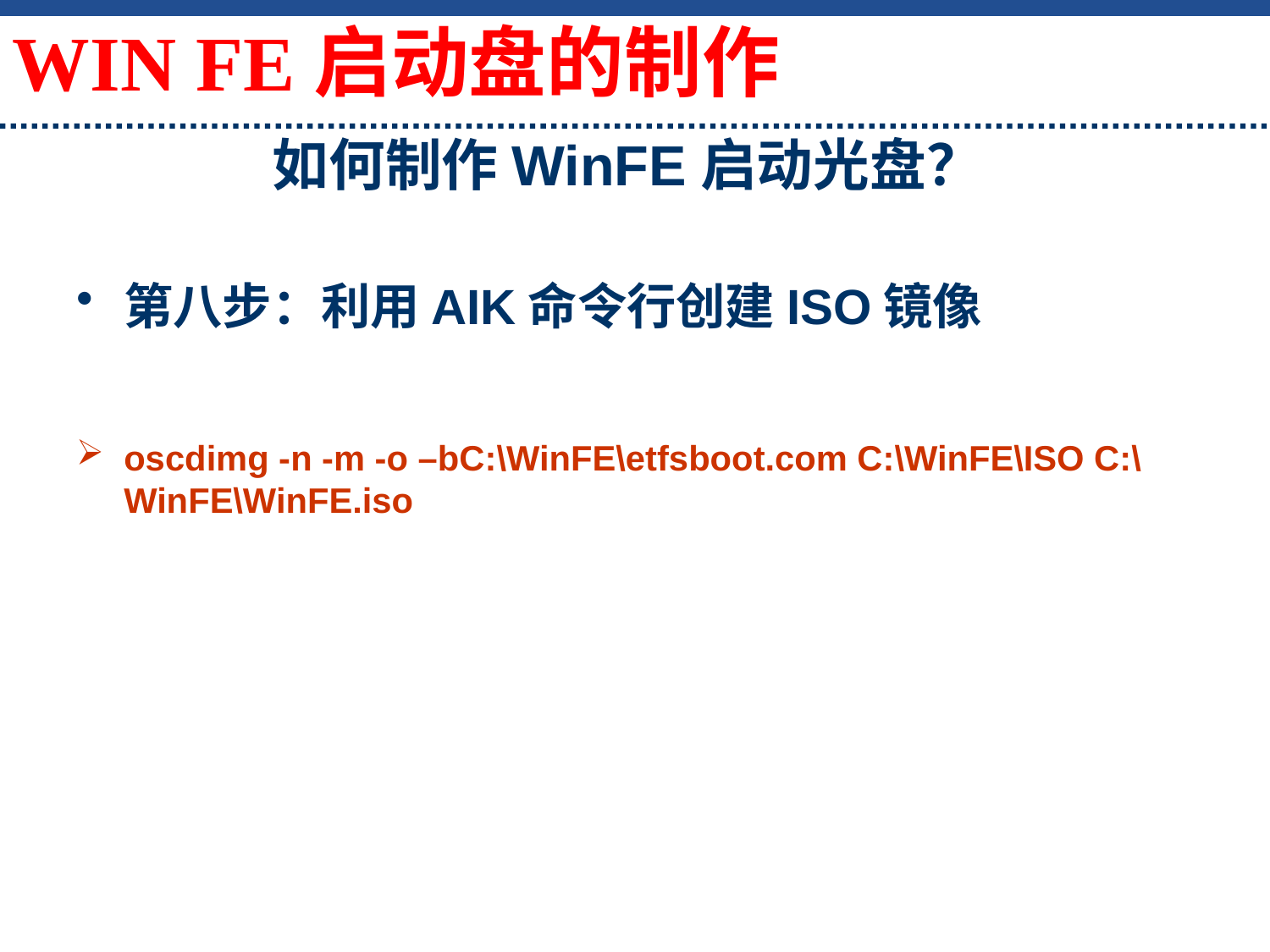

如何制作WinFE启动光盘？
WIN FE启动盘的制作
第八步：利用AIK命令行创建ISO镜像

oscdimg -n -m -o –bC:\WinFE\etfsboot.com C:\WinFE\ISO C:\WinFE\WinFE.iso